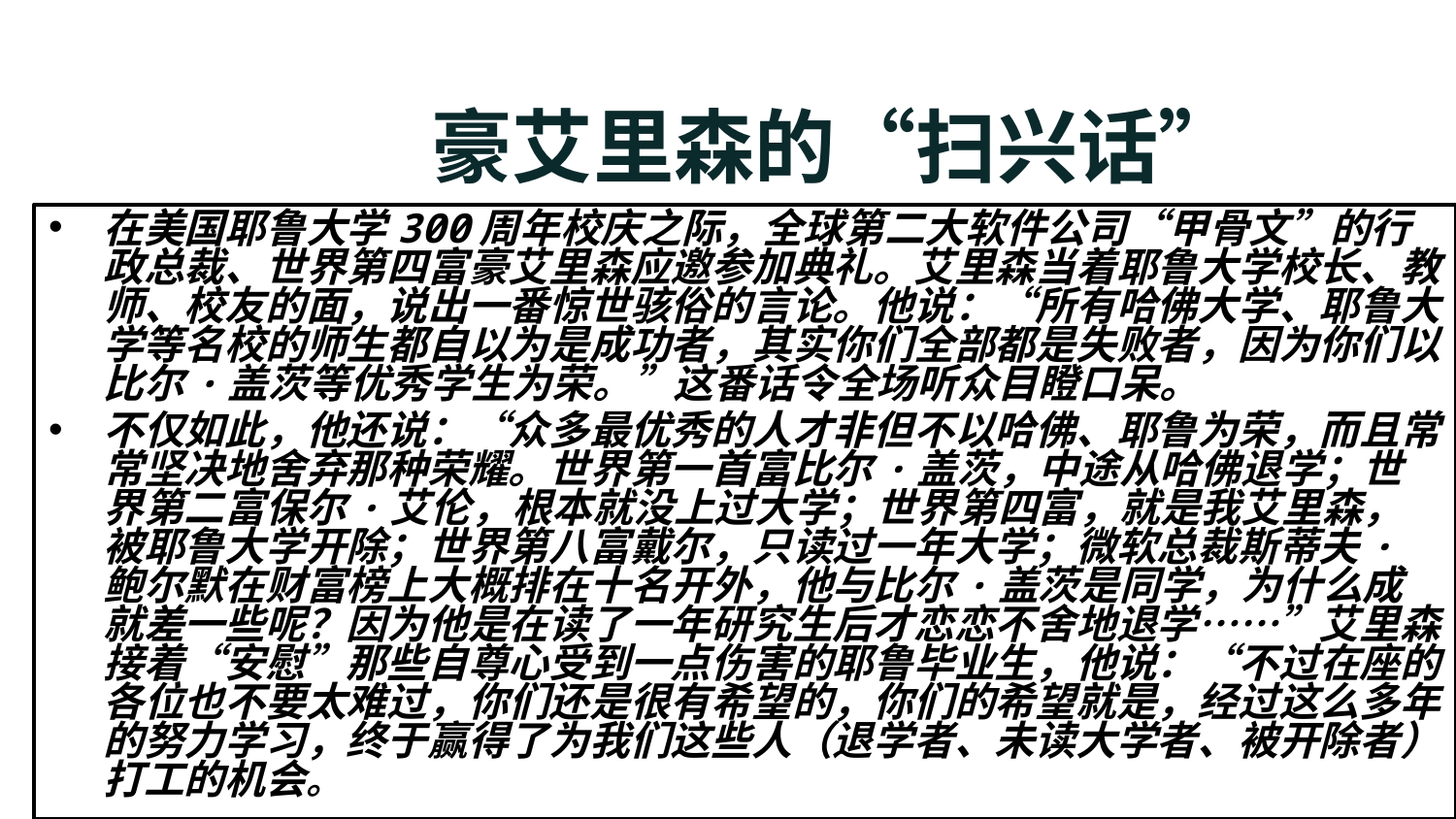

豪艾里森的“扫兴话”
在美国耶鲁大学300周年校庆之际，全球第二大软件公司“甲骨文”的行政总裁、世界第四富豪艾里森应邀参加典礼。艾里森当着耶鲁大学校长、教师、校友的面，说出一番惊世骇俗的言论。他说：“所有哈佛大学、耶鲁大学等名校的师生都自以为是成功者，其实你们全部都是失败者，因为你们以比尔·盖茨等优秀学生为荣。”这番话令全场听众目瞪口呆。
不仅如此，他还说：“众多最优秀的人才非但不以哈佛、耶鲁为荣，而且常常坚决地舍弃那种荣耀。世界第一首富比尔·盖茨，中途从哈佛退学；世界第二富保尔·艾伦，根本就没上过大学；世界第四富，就是我艾里森，被耶鲁大学开除；世界第八富戴尔，只读过一年大学；微软总裁斯蒂夫·鲍尔默在财富榜上大概排在十名开外，他与比尔·盖茨是同学，为什么成就差一些呢？因为他是在读了一年研究生后才恋恋不舍地退学……”艾里森接着“安慰”那些自尊心受到一点伤害的耶鲁毕业生，他说：“不过在座的各位也不要太难过，你们还是很有希望的，你们的希望就是，经过这么多年的努力学习，终于赢得了为我们这些人（退学者、未读大学者、被开除者）打工的机会。